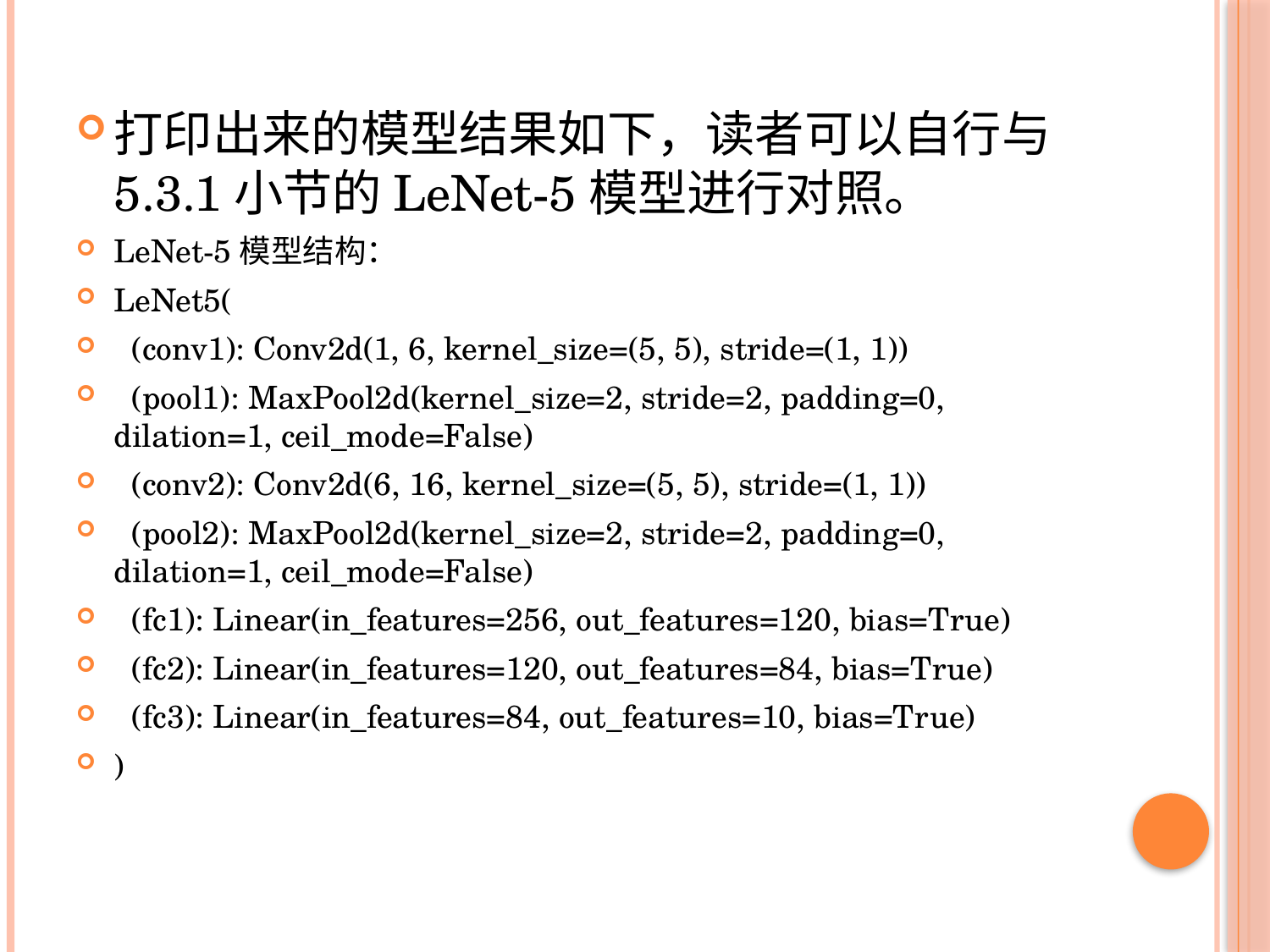

打印出来的模型结果如下，读者可以自行与5.3.1小节的LeNet-5模型进行对照。
LeNet-5模型结构：
LeNet5(
  (conv1): Conv2d(1, 6, kernel_size=(5, 5), stride=(1, 1))
  (pool1): MaxPool2d(kernel_size=2, stride=2, padding=0, dilation=1, ceil_mode=False)
  (conv2): Conv2d(6, 16, kernel_size=(5, 5), stride=(1, 1))
  (pool2): MaxPool2d(kernel_size=2, stride=2, padding=0, dilation=1, ceil_mode=False)
  (fc1): Linear(in_features=256, out_features=120, bias=True)
  (fc2): Linear(in_features=120, out_features=84, bias=True)
  (fc3): Linear(in_features=84, out_features=10, bias=True)
)